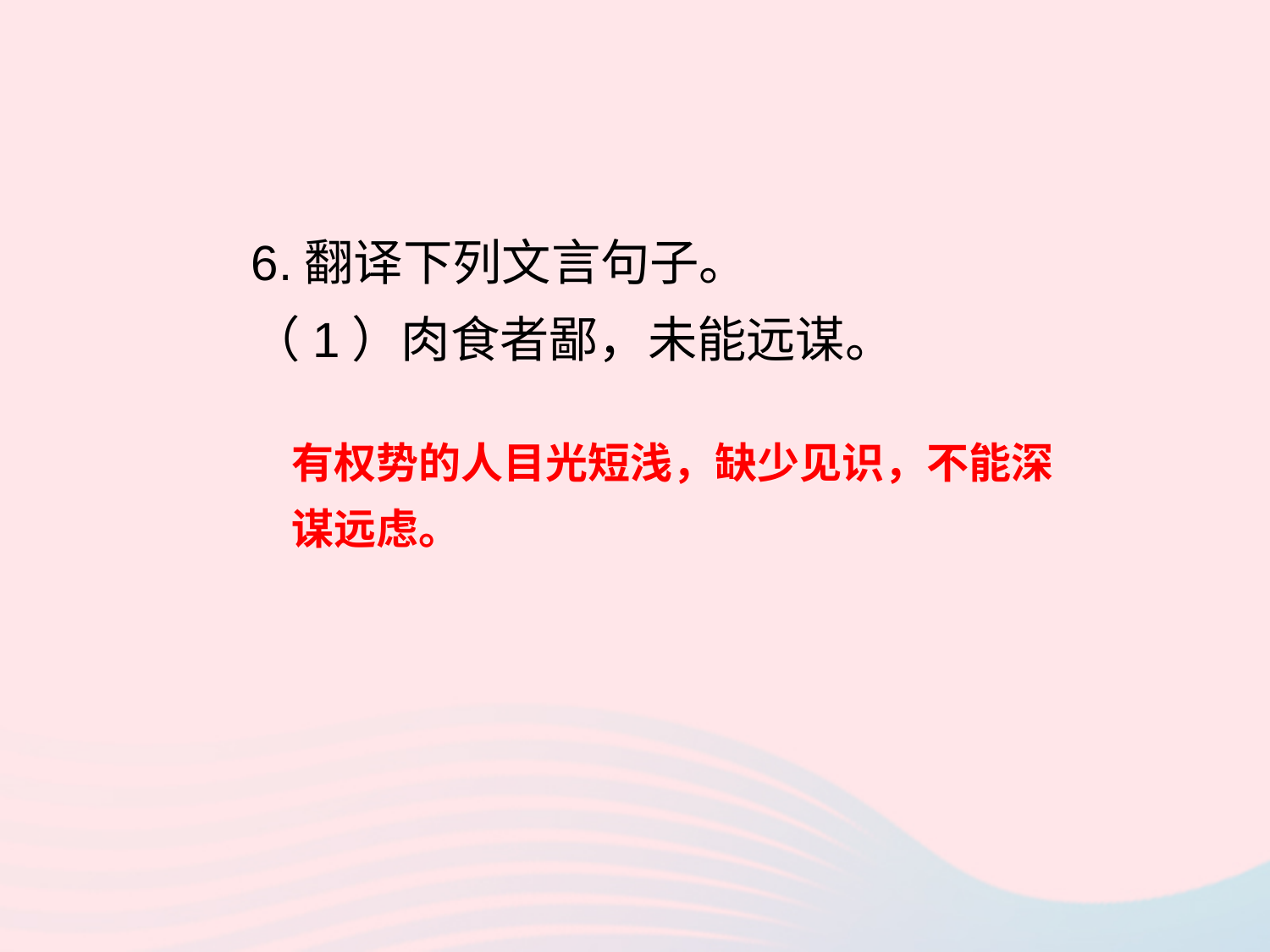

6.翻译下列文言句子。
（1）肉食者鄙，未能远谋。
有权势的人目光短浅，缺少见识，不能深谋远虑。